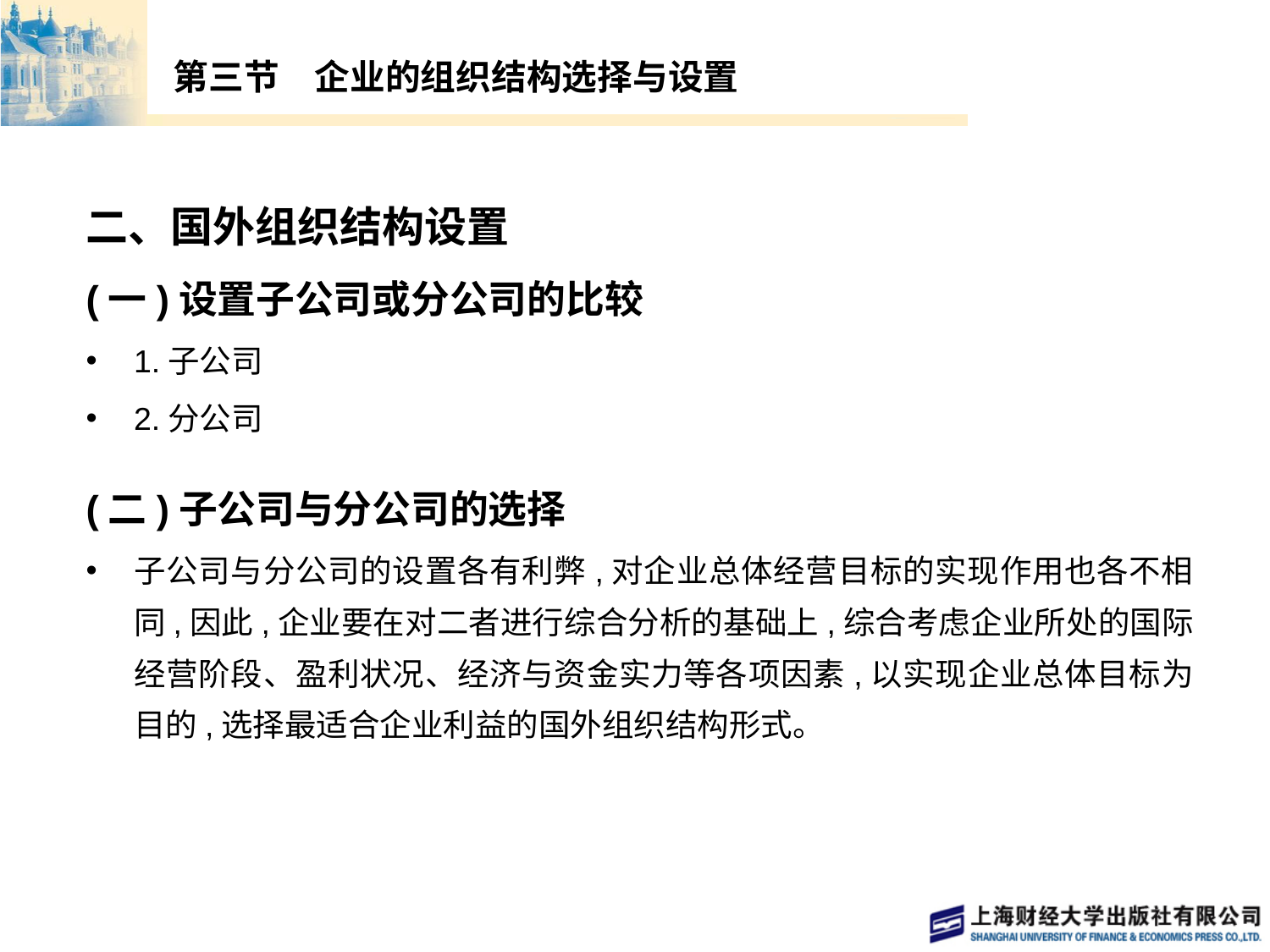

# 第三节　企业的组织结构选择与设置
二、国外组织结构设置
(一)设置子公司或分公司的比较
1.子公司
2.分公司
(二)子公司与分公司的选择
子公司与分公司的设置各有利弊,对企业总体经营目标的实现作用也各不相同,因此,企业要在对二者进行综合分析的基础上,综合考虑企业所处的国际经营阶段、盈利状况、经济与资金实力等各项因素,以实现企业总体目标为目的,选择最适合企业利益的国外组织结构形式。